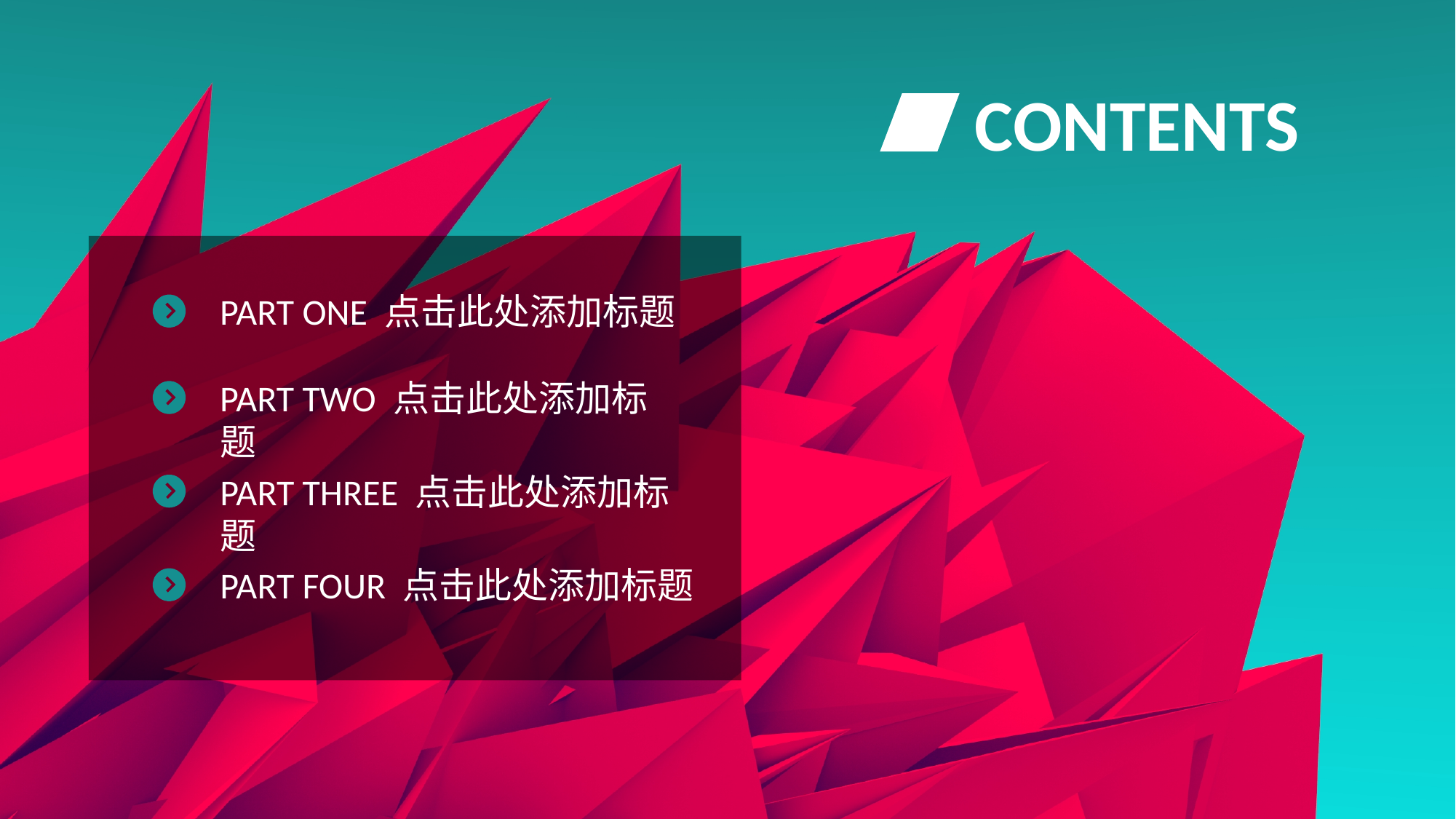

CONTENTS

PART ONE 点击此处添加标题

PART TWO 点击此处添加标题

PART THREE 点击此处添加标题

PART FOUR 点击此处添加标题